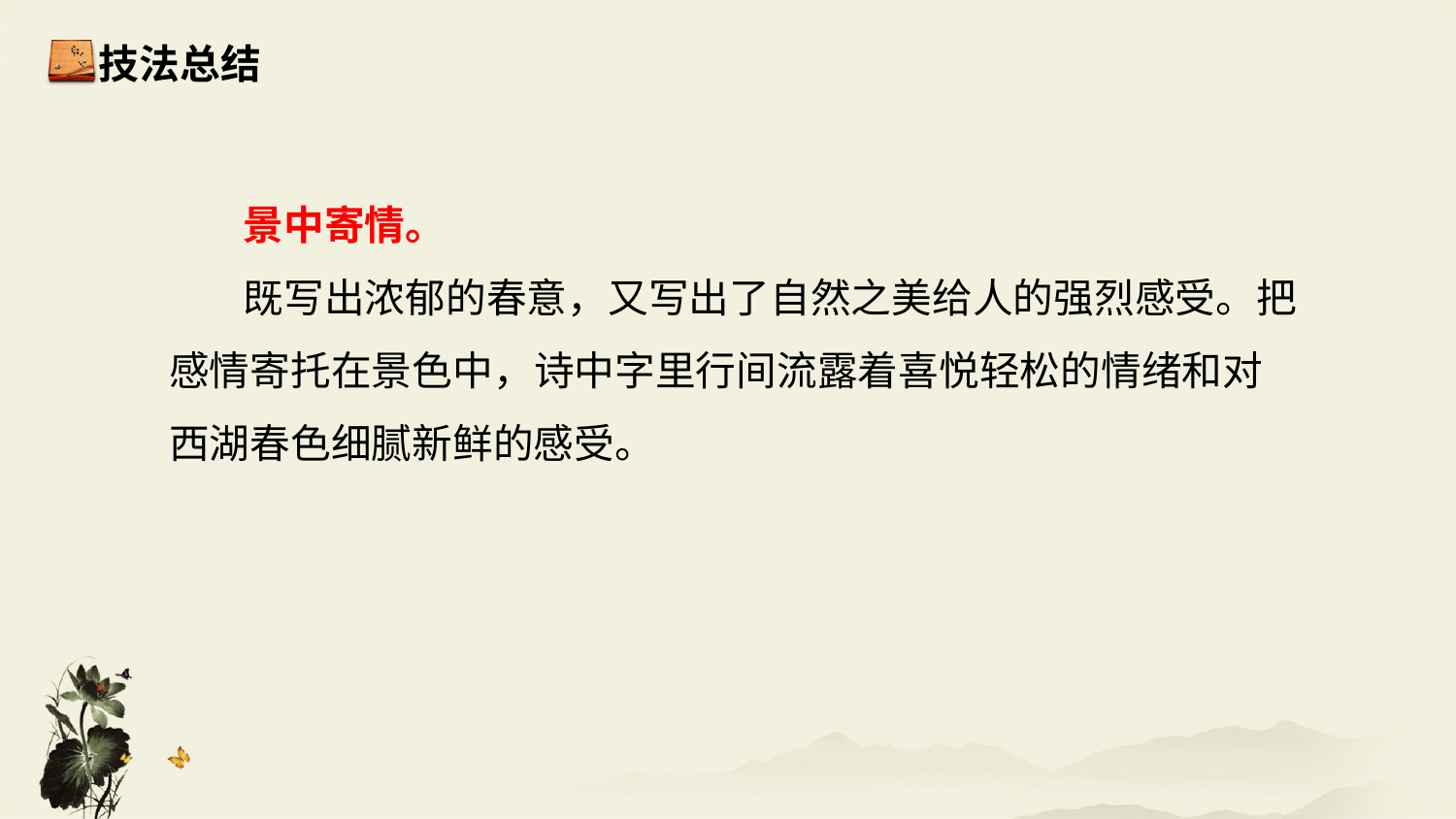

技法总结
       景中寄情。
       既写出浓郁的春意，又写出了自然之美给人的强烈感受。把感情寄托在景色中，诗中字里行间流露着喜悦轻松的情绪和对西湖春色细腻新鲜的感受。